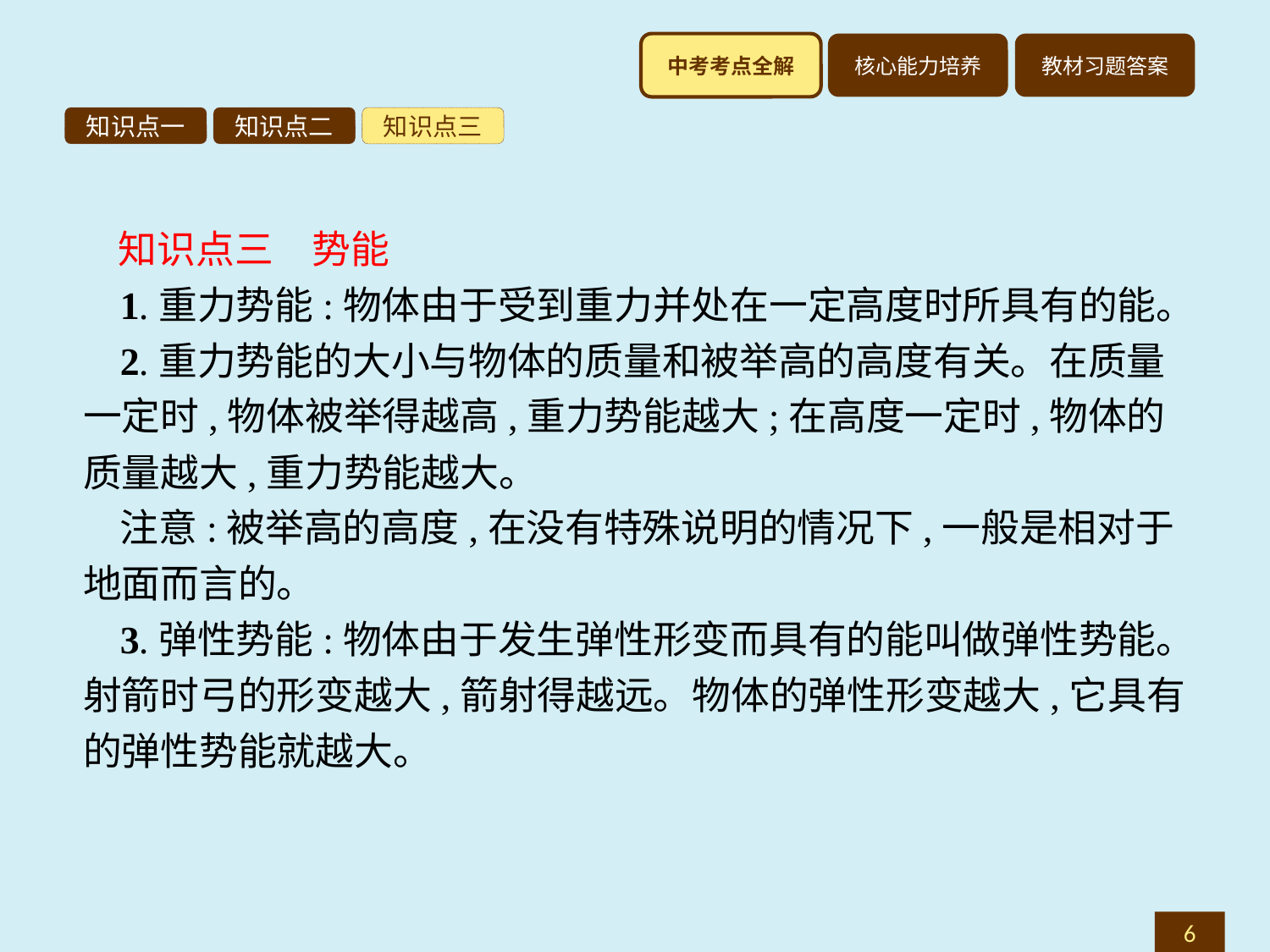

知识点一
知识点二
知识点三
知识点三　势能
1.重力势能:物体由于受到重力并处在一定高度时所具有的能。
2.重力势能的大小与物体的质量和被举高的高度有关。在质量一定时,物体被举得越高,重力势能越大;在高度一定时,物体的质量越大,重力势能越大。
注意:被举高的高度,在没有特殊说明的情况下,一般是相对于地面而言的。
3.弹性势能:物体由于发生弹性形变而具有的能叫做弹性势能。射箭时弓的形变越大,箭射得越远。物体的弹性形变越大,它具有的弹性势能就越大。